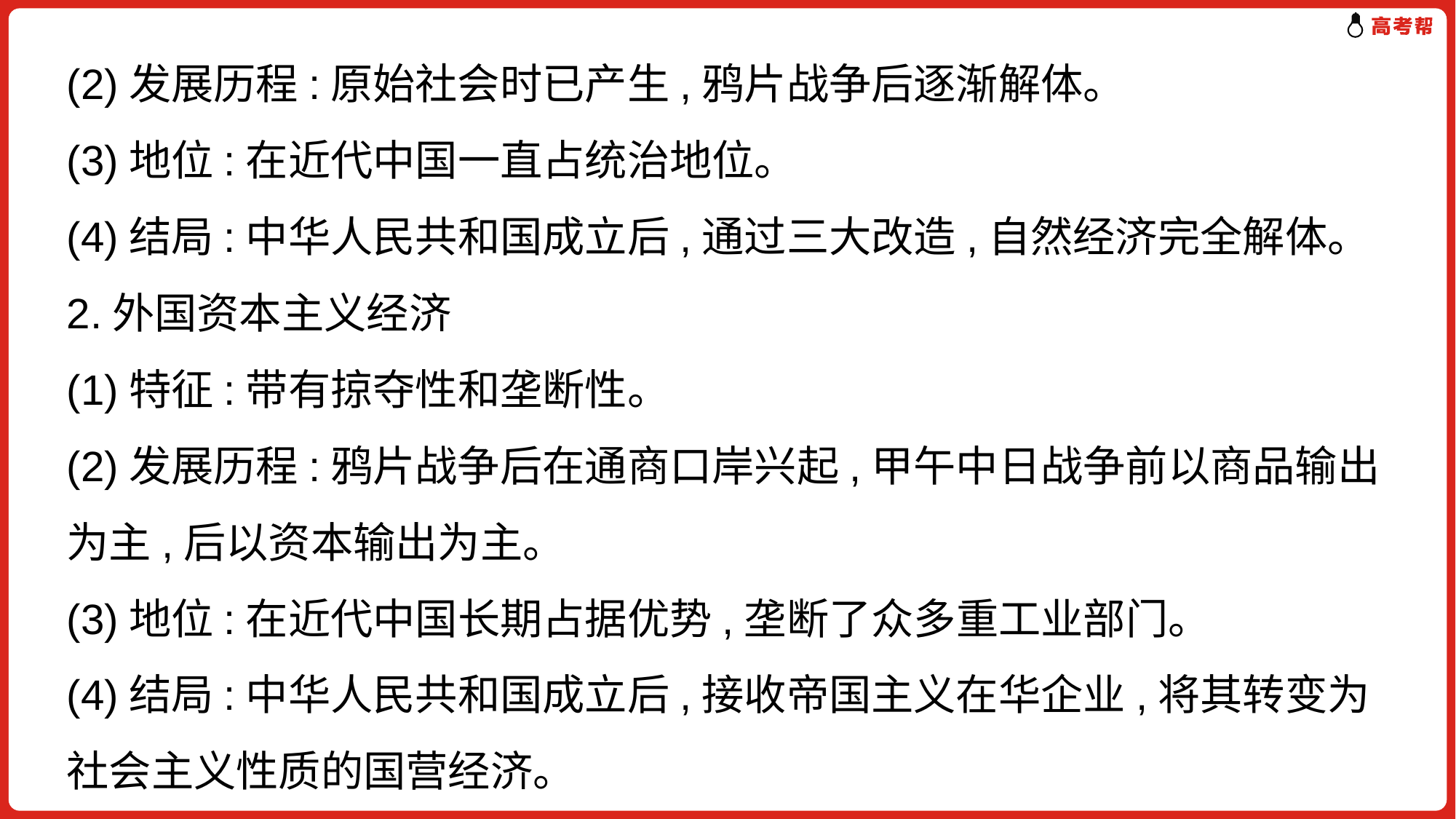

(2)发展历程:原始社会时已产生,鸦片战争后逐渐解体。
(3)地位:在近代中国一直占统治地位。
(4)结局:中华人民共和国成立后,通过三大改造,自然经济完全解体。
2.外国资本主义经济
(1)特征:带有掠夺性和垄断性。
(2)发展历程:鸦片战争后在通商口岸兴起,甲午中日战争前以商品输出为主,后以资本输出为主。
(3)地位:在近代中国长期占据优势,垄断了众多重工业部门。
(4)结局:中华人民共和国成立后,接收帝国主义在华企业,将其转变为社会主义性质的国营经济。